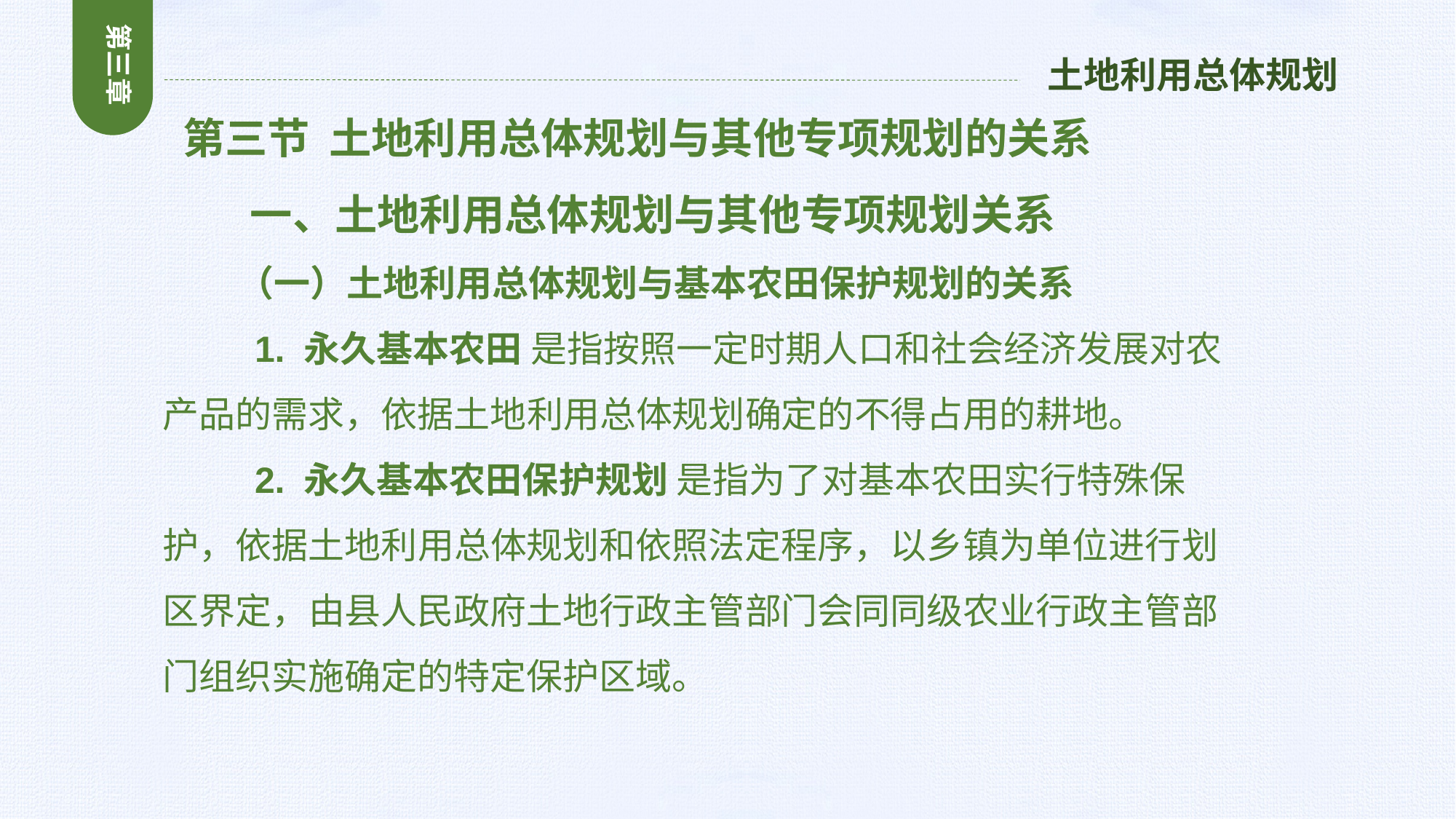

第三章
土地利用总体规划
 第三节  土地利用总体规划与其他专项规划的关系
        一、土地利用总体规划与其他专项规划关系
        （一）土地利用总体规划与基本农田保护规划的关系
         1. 永久基本农田 是指按照一定时期人口和社会经济发展对农产品的需求，依据土地利用总体规划确定的不得占用的耕地。
         2. 永久基本农田保护规划 是指为了对基本农田实行特殊保护，依据土地利用总体规划和依照法定程序，以乡镇为单位进行划区界定，由县人民政府土地行政主管部门会同同级农业行政主管部门组织实施确定的特定保护区域。